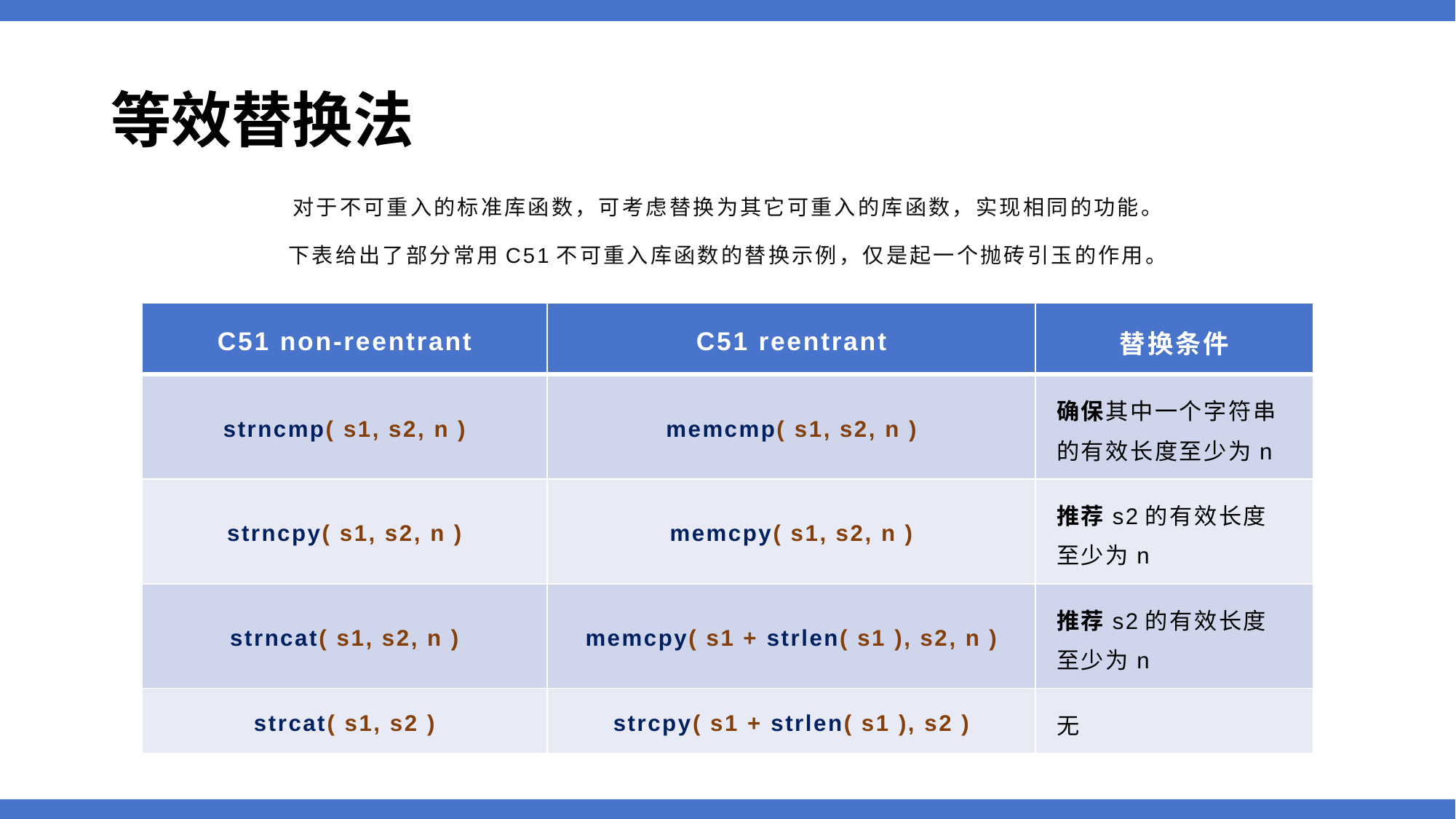

# 等效替换法
对于不可重入的标准库函数，可考虑替换为其它可重入的库函数，实现相同的功能。
下表给出了部分常用C51不可重入库函数的替换示例，仅是起一个抛砖引玉的作用。
| C51 non-reentrant | C51 reentrant | 替换条件 |
| --- | --- | --- |
| strncmp( s1, s2, n ) | memcmp( s1, s2, n ) | 确保其中一个字符串的有效长度至少为n |
| strncpy( s1, s2, n ) | memcpy( s1, s2, n ) | 推荐s2的有效长度至少为n |
| strncat( s1, s2, n ) | memcpy( s1 + strlen( s1 ), s2, n ) | 推荐s2的有效长度至少为n |
| strcat( s1, s2 ) | strcpy( s1 + strlen( s1 ), s2 ) | 无 |